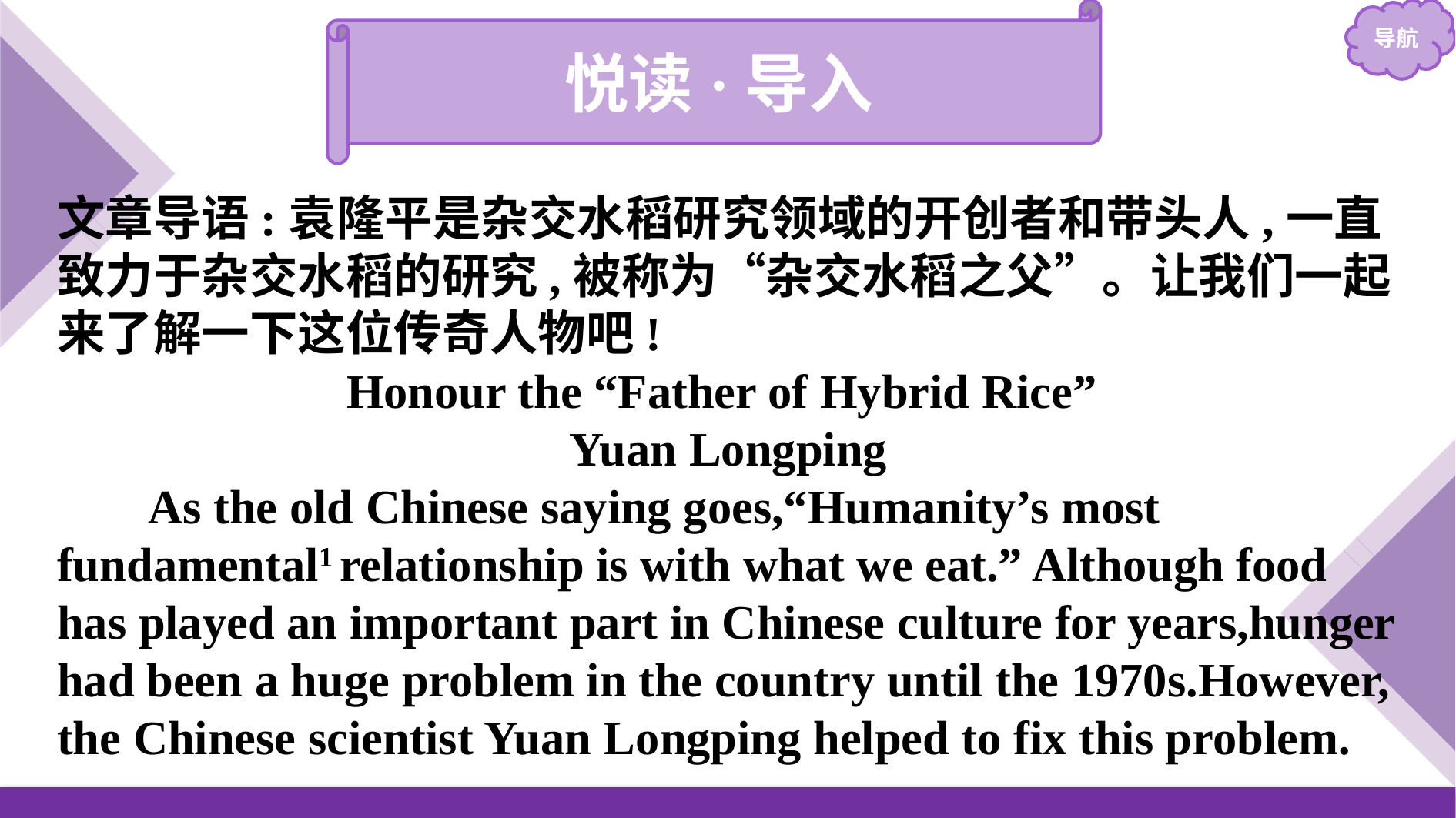

悦读·导入
文章导语:袁隆平是杂交水稻研究领域的开创者和带头人,一直致力于杂交水稻的研究,被称为“杂交水稻之父”。让我们一起来了解一下这位传奇人物吧!
Honour the “Father of Hybrid Rice”
Yuan Longping
As the old Chinese saying goes,“Humanity’s most fundamental1 relationship is with what we eat.” Although food has played an important part in Chinese culture for years,hunger had been a huge problem in the country until the 1970s.However, the Chinese scientist Yuan Longping helped to fix this problem.